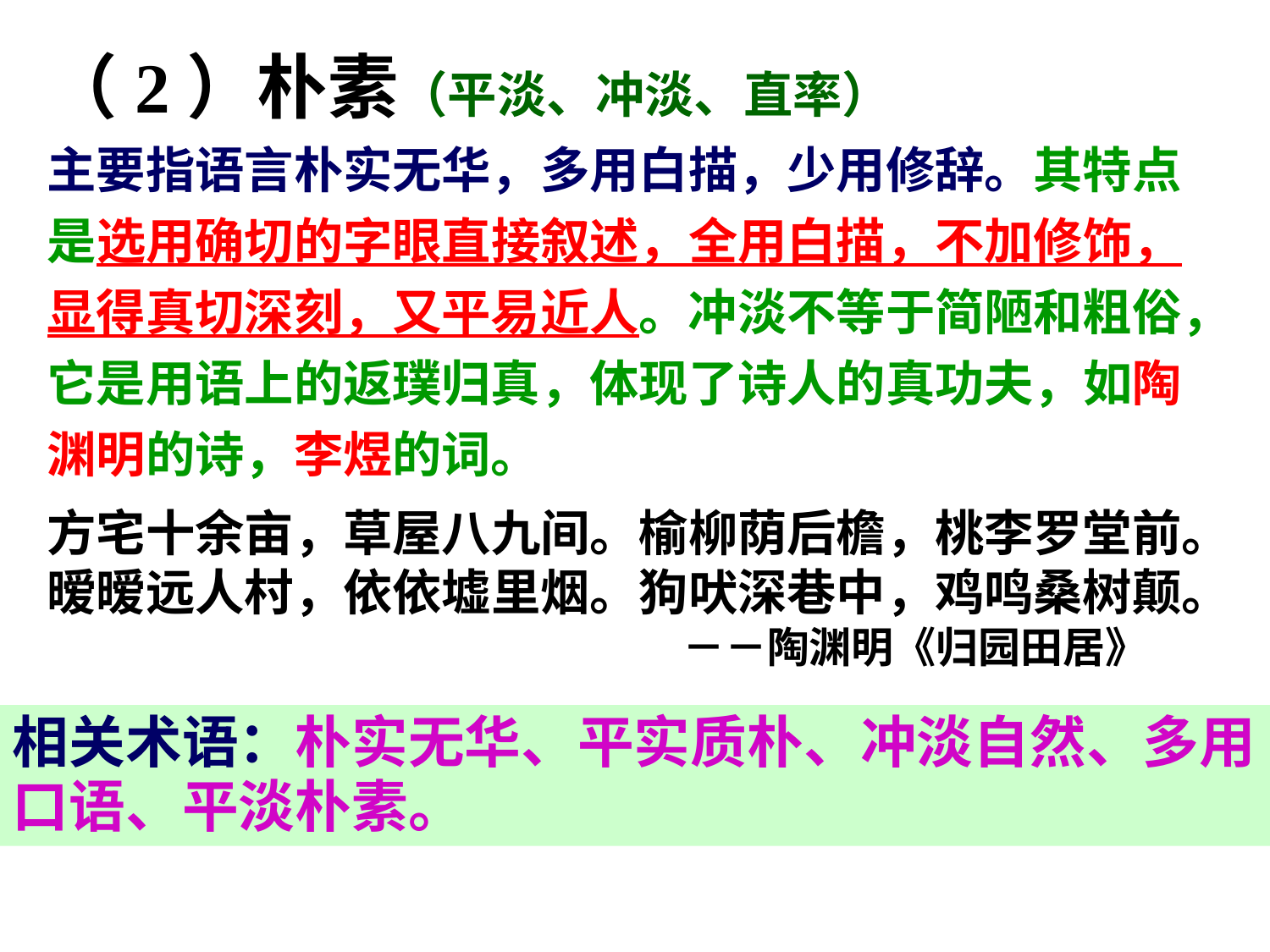

（2）朴素（平淡、冲淡、直率）
主要指语言朴实无华，多用白描，少用修辞。其特点是选用确切的字眼直接叙述，全用白描，不加修饰，显得真切深刻，又平易近人。冲淡不等于简陋和粗俗，它是用语上的返璞归真，体现了诗人的真功夫，如陶渊明的诗，李煜的词。
方宅十余亩，草屋八九间。榆柳荫后檐，桃李罗堂前。
暧暧远人村，依依墟里烟。狗吠深巷中，鸡鸣桑树颠。
　　　　　　　　　　　　　　　－－陶渊明《归园田居》

相关术语：朴实无华、平实质朴、冲淡自然、多用口语、平淡朴素。